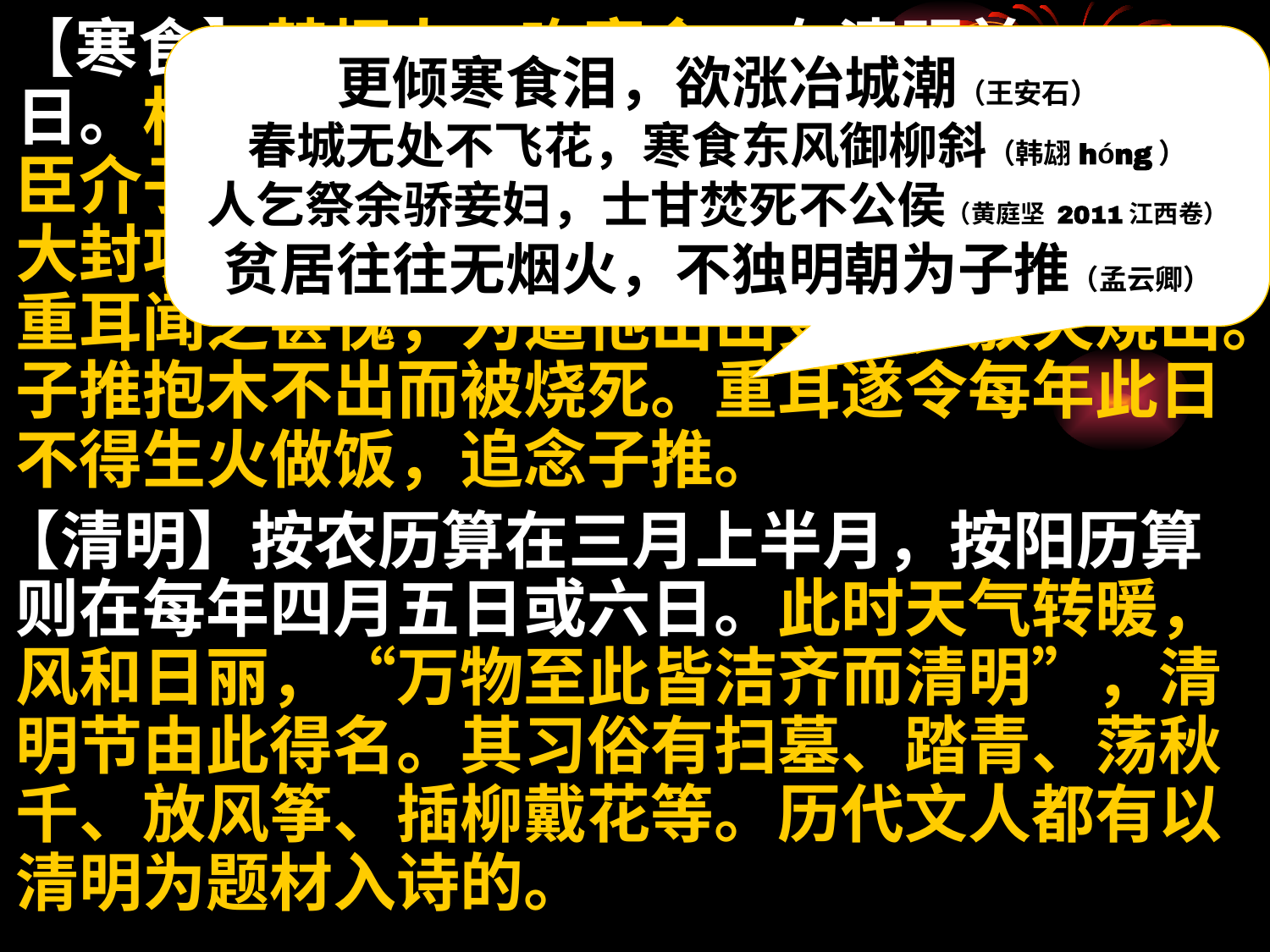

【寒食】禁烟火，吃寒食。在清明前一、二日。相传，春秋时晋公子重耳流亡在外，大臣介子推曾割股啖之。重耳后来成了晋文公，大封功臣，独未赏介子推。子推便隐居山中。重耳闻之甚愧，为逼他出山受赏，放火烧山。子推抱木不出而被烧死。重耳遂令每年此日不得生火做饭，追念子推。
 【清明】按农历算在三月上半月，按阳历算则在每年四月五日或六日。此时天气转暖，风和日丽，“万物至此皆洁齐而清明”，清明节由此得名。其习俗有扫墓、踏青、荡秋千、放风筝、插柳戴花等。历代文人都有以清明为题材入诗的。
更倾寒食泪，欲涨冶城潮（王安石）
春城无处不飞花，寒食东风御柳斜（韩翃hóng）
人乞祭余骄妾妇，士甘焚死不公侯（黄庭坚 2011江西卷）
贫居往往无烟火，不独明朝为子推（孟云卿）